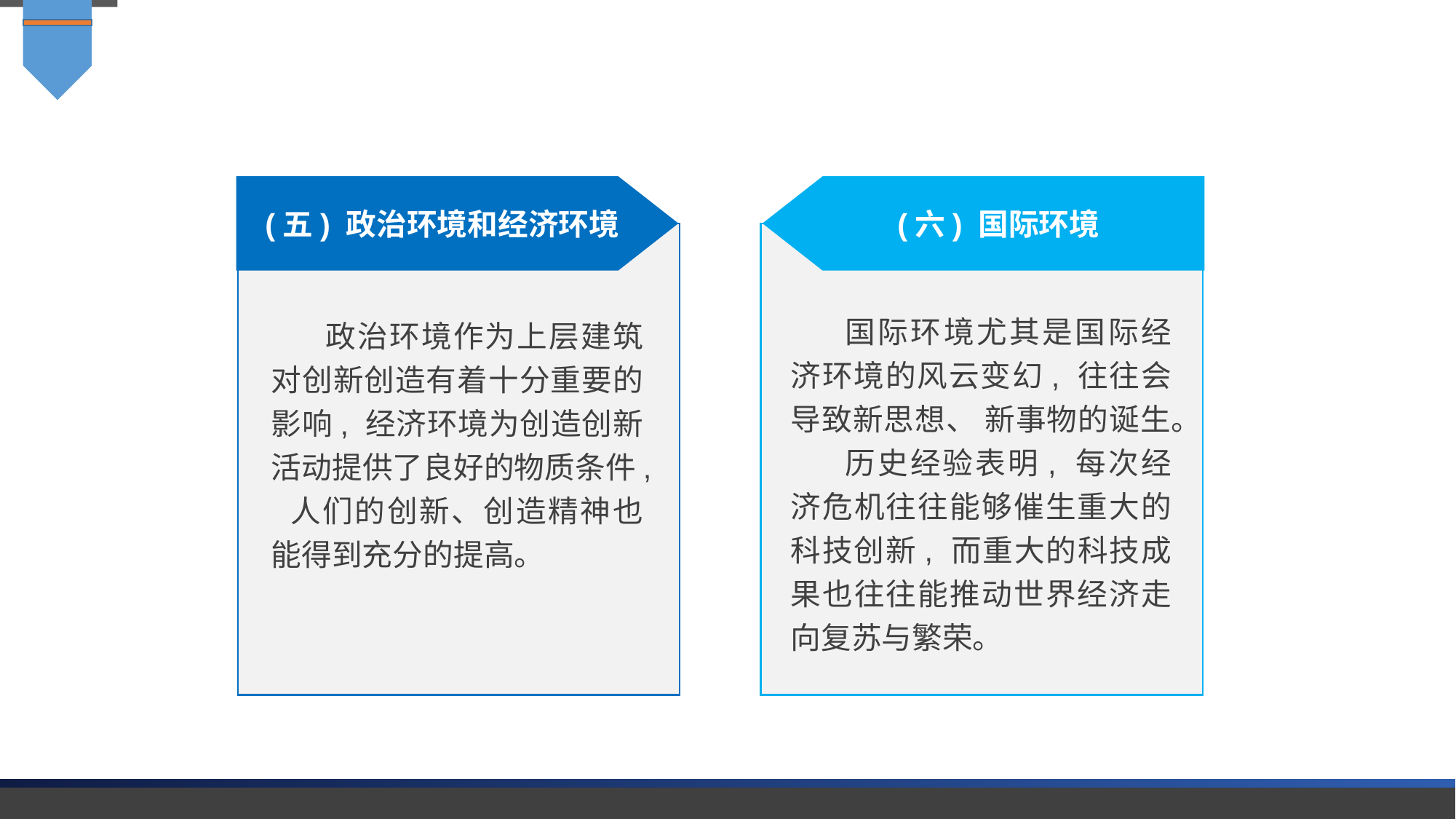

(五) 政治环境和经济环境
(六) 国际环境

国际环境尤其是国际经济环境的风云变幻, 往往会导致新思想、 新事物的诞生。
历史经验表明, 每次经济危机往往能够催生重大的科技创新, 而重大的科技成果也往往能推动世界经济走向复苏与繁荣。
政治环境作为上层建筑对创新创造有着十分重要的影响, 经济环境为创造创新活动提供了良好的物质条件, 人们的创新、创造精神也能得到充分的提高。